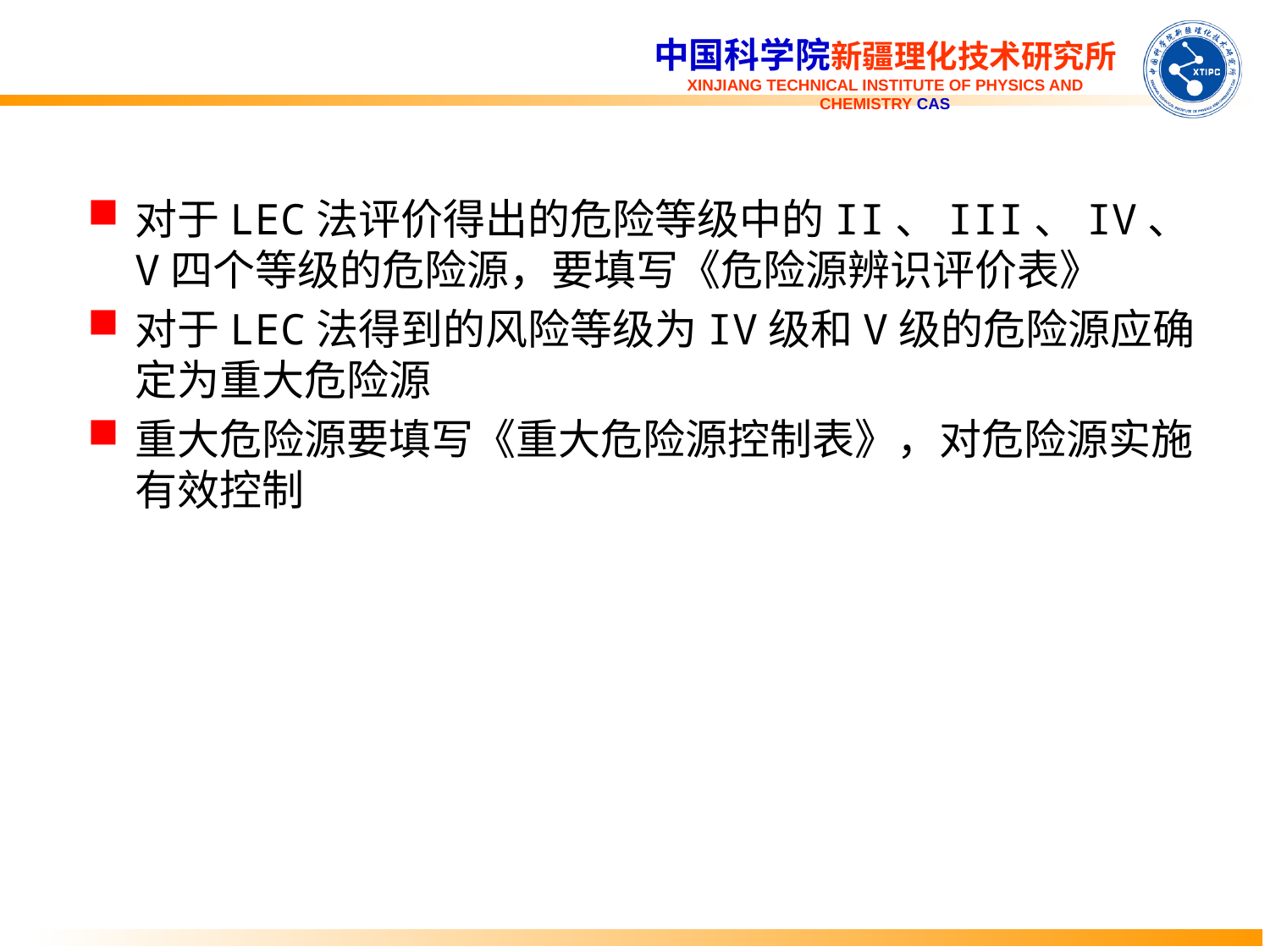

对于LEC法评价得出的危险等级中的II、III、IV、V四个等级的危险源，要填写《危险源辨识评价表》
对于LEC法得到的风险等级为IV级和V级的危险源应确定为重大危险源
重大危险源要填写《重大危险源控制表》，对危险源实施有效控制